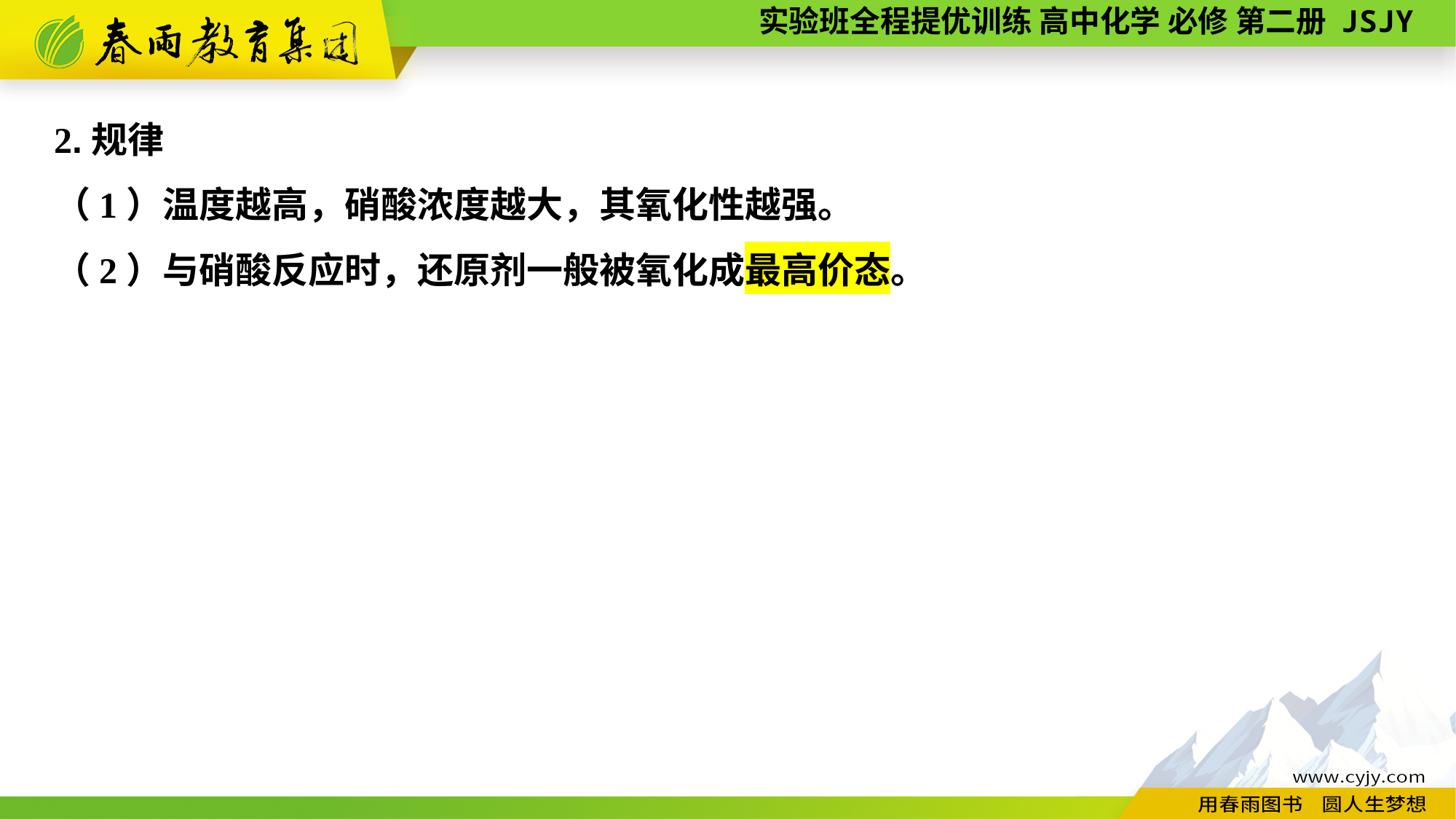

2.规律
（1）温度越高，硝酸浓度越大，其氧化性越强。
（2）与硝酸反应时，还原剂一般被氧化成最高价态。